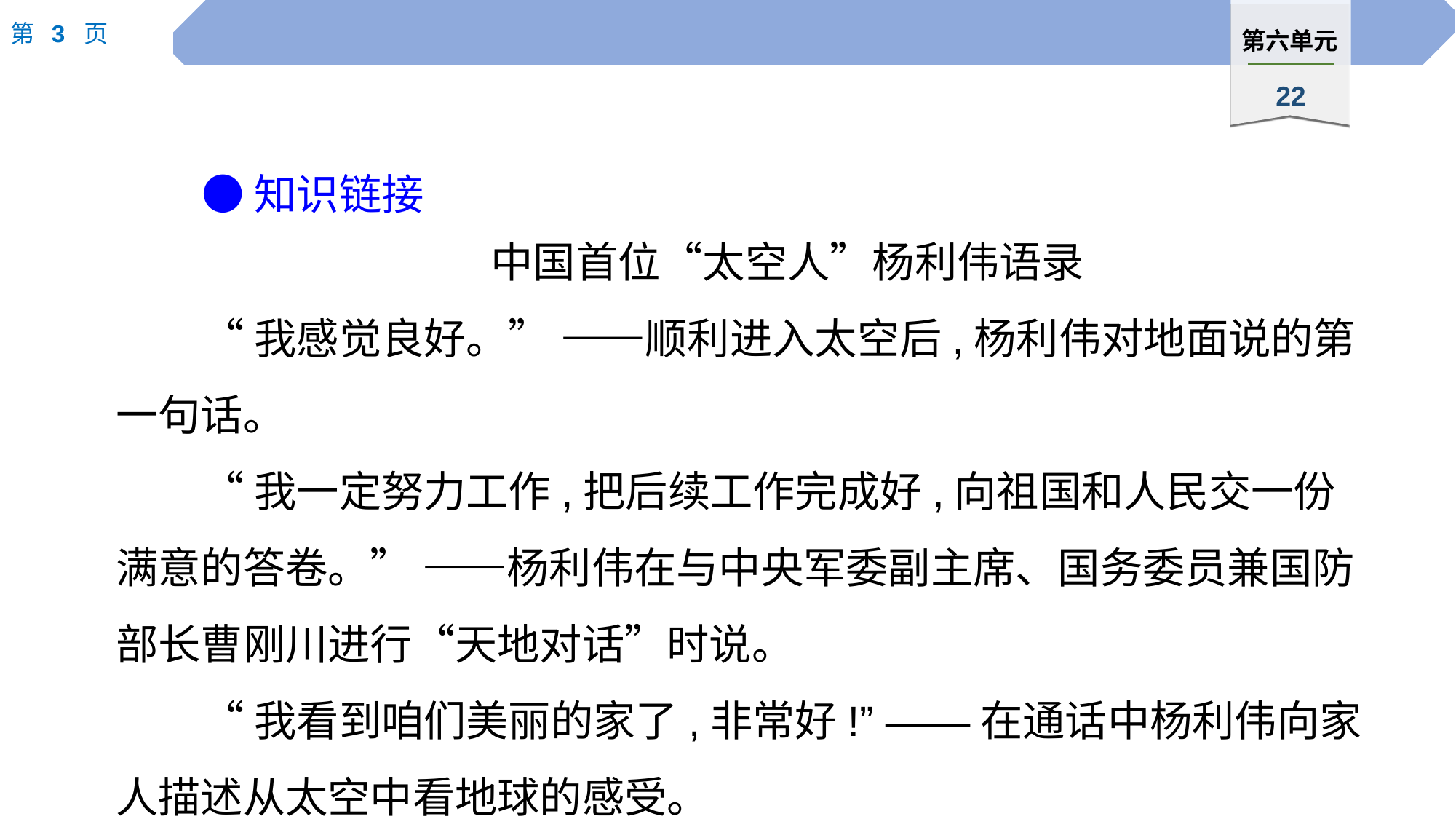

●知识链接
中国首位“太空人”杨利伟语录
“我感觉良好。” ——顺利进入太空后,杨利伟对地面说的第一句话。
“我一定努力工作,把后续工作完成好,向祖国和人民交一份满意的答卷。” ——杨利伟在与中央军委副主席、国务委员兼国防部长曹刚川进行“天地对话”时说。
“我看到咱们美丽的家了,非常好!” ——在通话中杨利伟向家人描述从太空中看地球的感受。